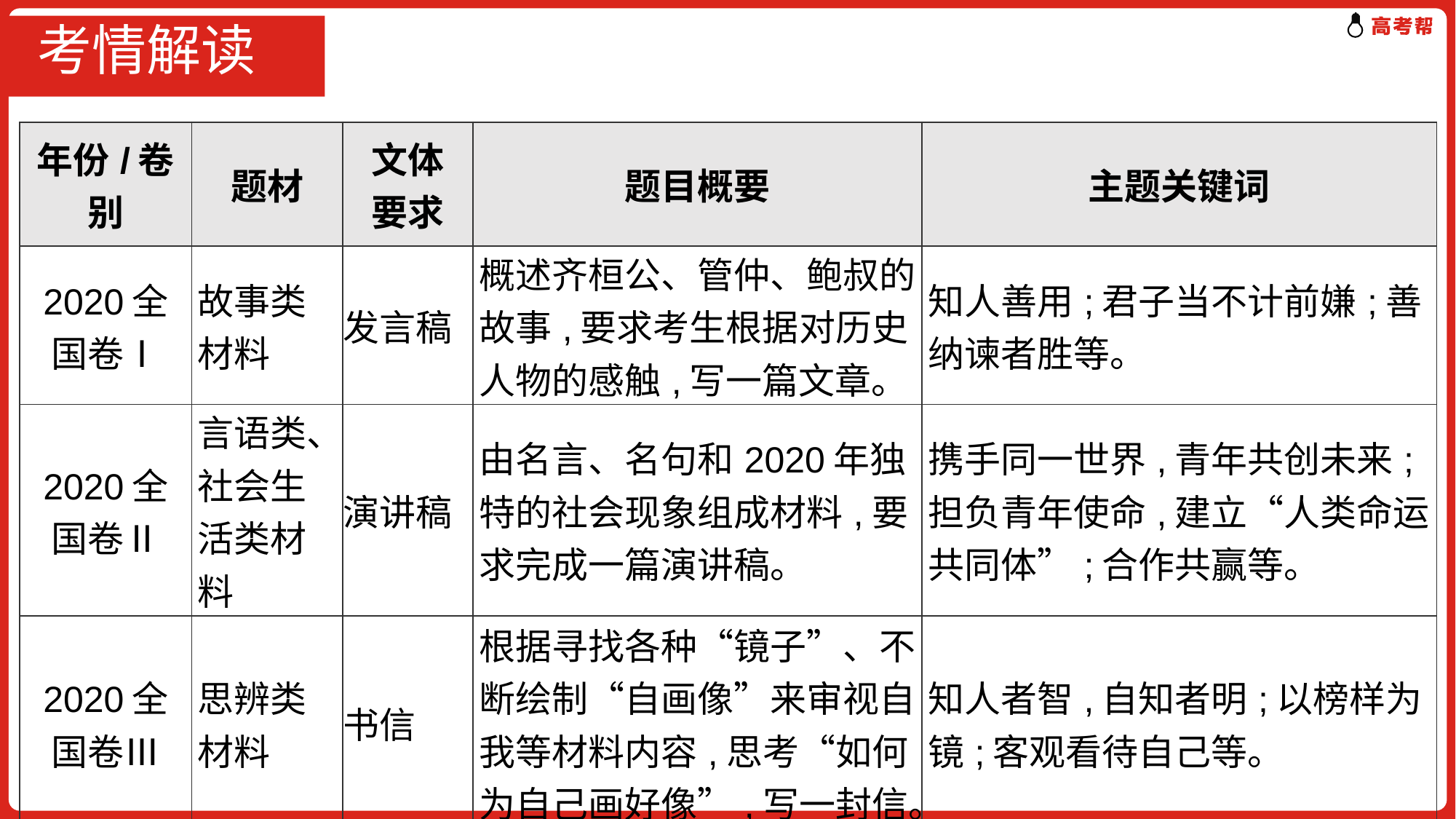

# 考情解读
| 年份/卷别 | 题材 | 文体 要求 | 题目概要 | 主题关键词 |
| --- | --- | --- | --- | --- |
| 2020全 国卷Ⅰ | 故事类材料 | 发言稿 | 概述齐桓公、管仲、鲍叔的故事,要求考生根据对历史人物的感触,写一篇文章。 | 知人善用;君子当不计前嫌;善纳谏者胜等。 |
| 2020全 国卷Ⅱ | 言语类、社会生活类材料 | 演讲稿 | 由名言、名句和2020年独特的社会现象组成材料,要求完成一篇演讲稿。 | 携手同一世界,青年共创未来;担负青年使命,建立“人类命运共同体”;合作共赢等。 |
| 2020全 国卷Ⅲ | 思辨类材料 | 书信 | 根据寻找各种“镜子”、不断绘制“自画像”来审视自我等材料内容,思考“如何为自己画好像”,写一封信。 | 知人者智,自知者明;以榜样为镜;客观看待自己等。 |